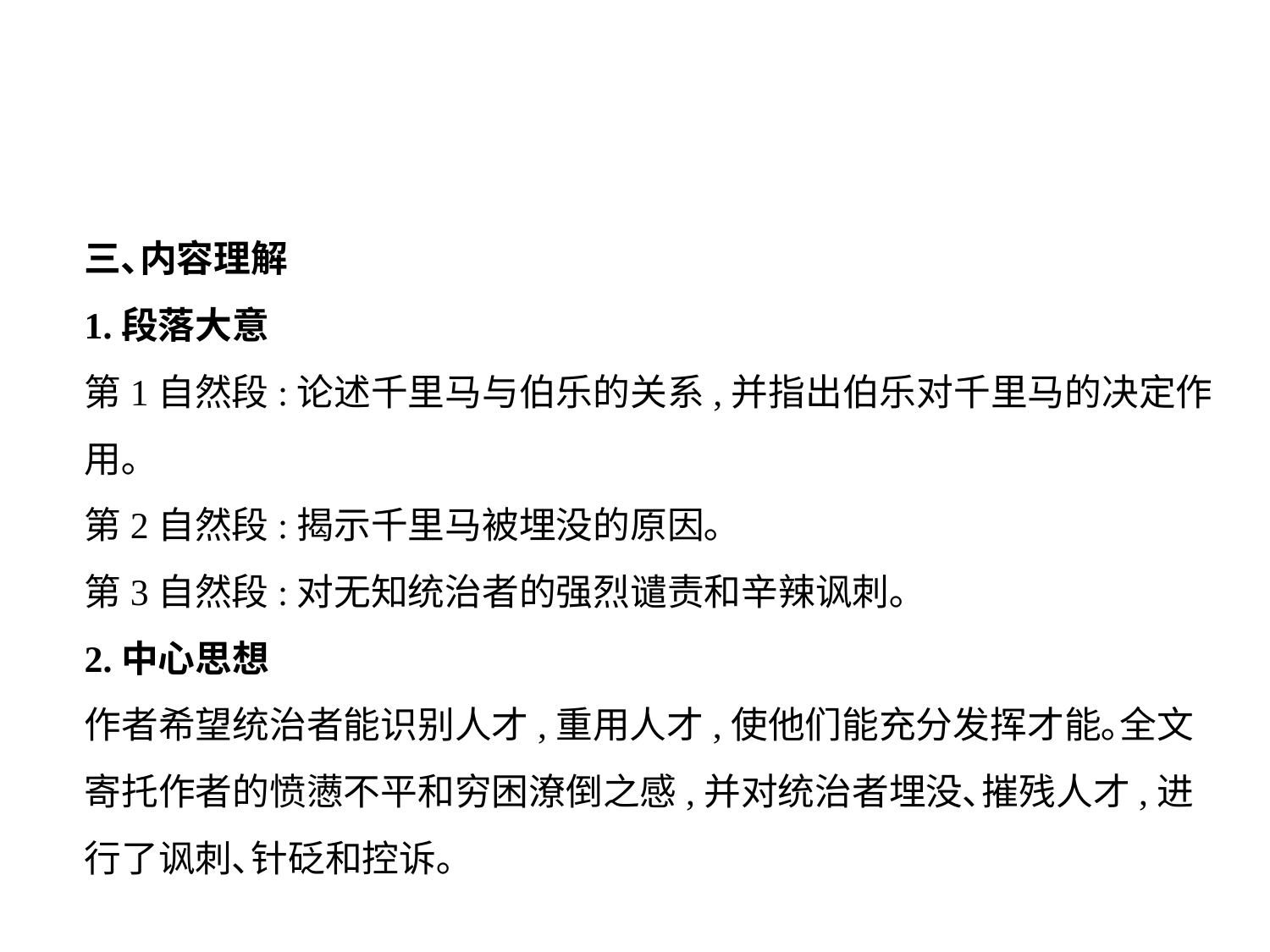

三､内容理解
1.段落大意
第1自然段:论述千里马与伯乐的关系,并指出伯乐对千里马的决定作用｡
第2自然段:揭示千里马被埋没的原因｡
第3自然段:对无知统治者的强烈谴责和辛辣讽刺｡
2.中心思想
作者希望统治者能识别人才,重用人才,使他们能充分发挥才能｡全文寄托作者的愤懑不平和穷困潦倒之感,并对统治者埋没､摧残人才,进行了讽刺､针砭和控诉｡